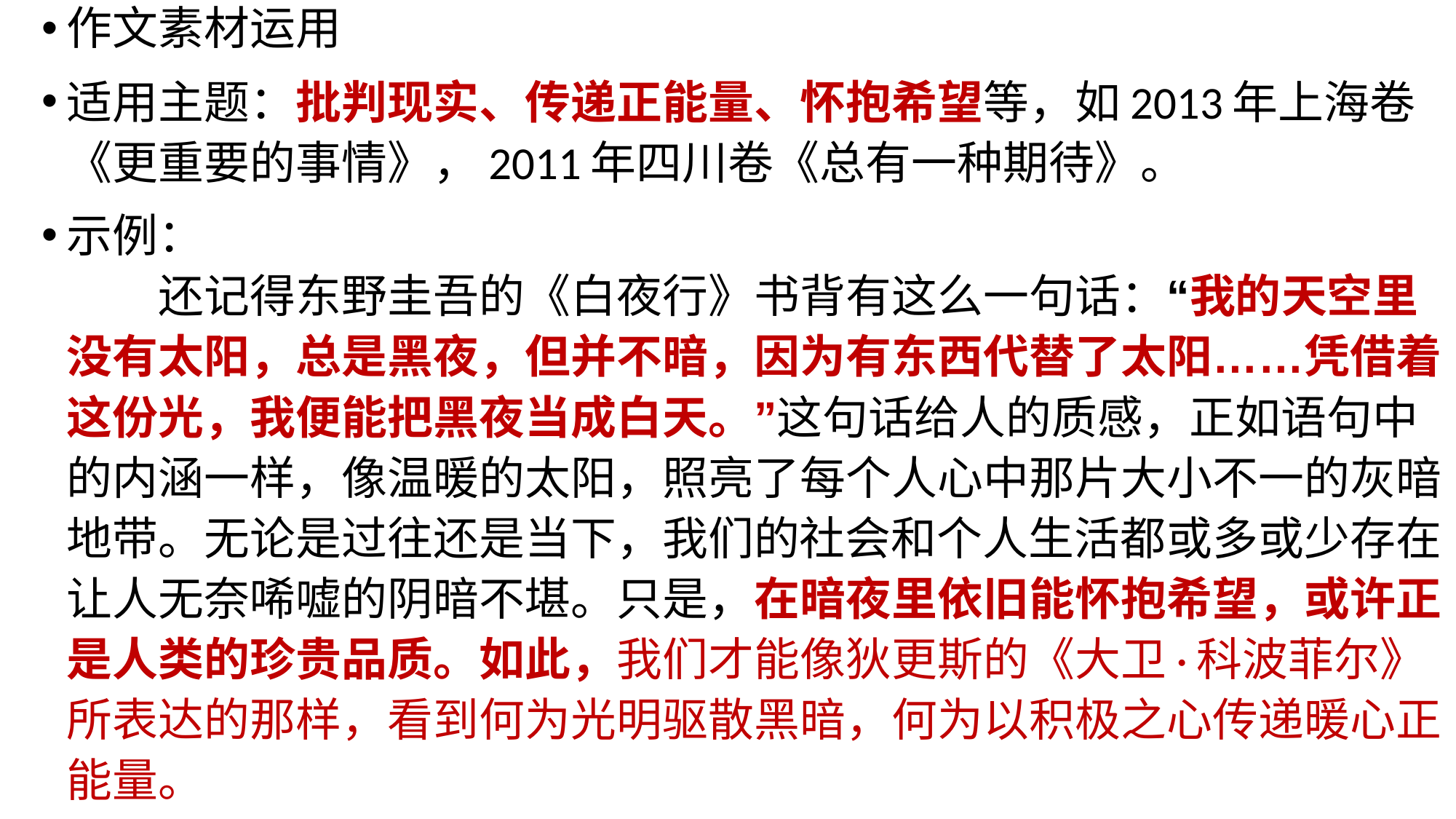

作文素材运用
适用主题：批判现实、传递正能量、怀抱希望等，如2013年上海卷《更重要的事情》，2011年四川卷《总有一种期待》。
示例：
  还记得东野圭吾的《白夜行》书背有这么一句话：“我的天空里没有太阳，总是黑夜，但并不暗，因为有东西代替了太阳……凭借着这份光，我便能把黑夜当成白天。”这句话给人的质感，正如语句中的内涵一样，像温暖的太阳，照亮了每个人心中那片大小不一的灰暗地带。无论是过往还是当下，我们的社会和个人生活都或多或少存在让人无奈唏嘘的阴暗不堪。只是，在暗夜里依旧能怀抱希望，或许正是人类的珍贵品质。如此，我们才能像狄更斯的《大卫·科波菲尔》所表达的那样，看到何为光明驱散黑暗，何为以积极之心传递暖心正能量。